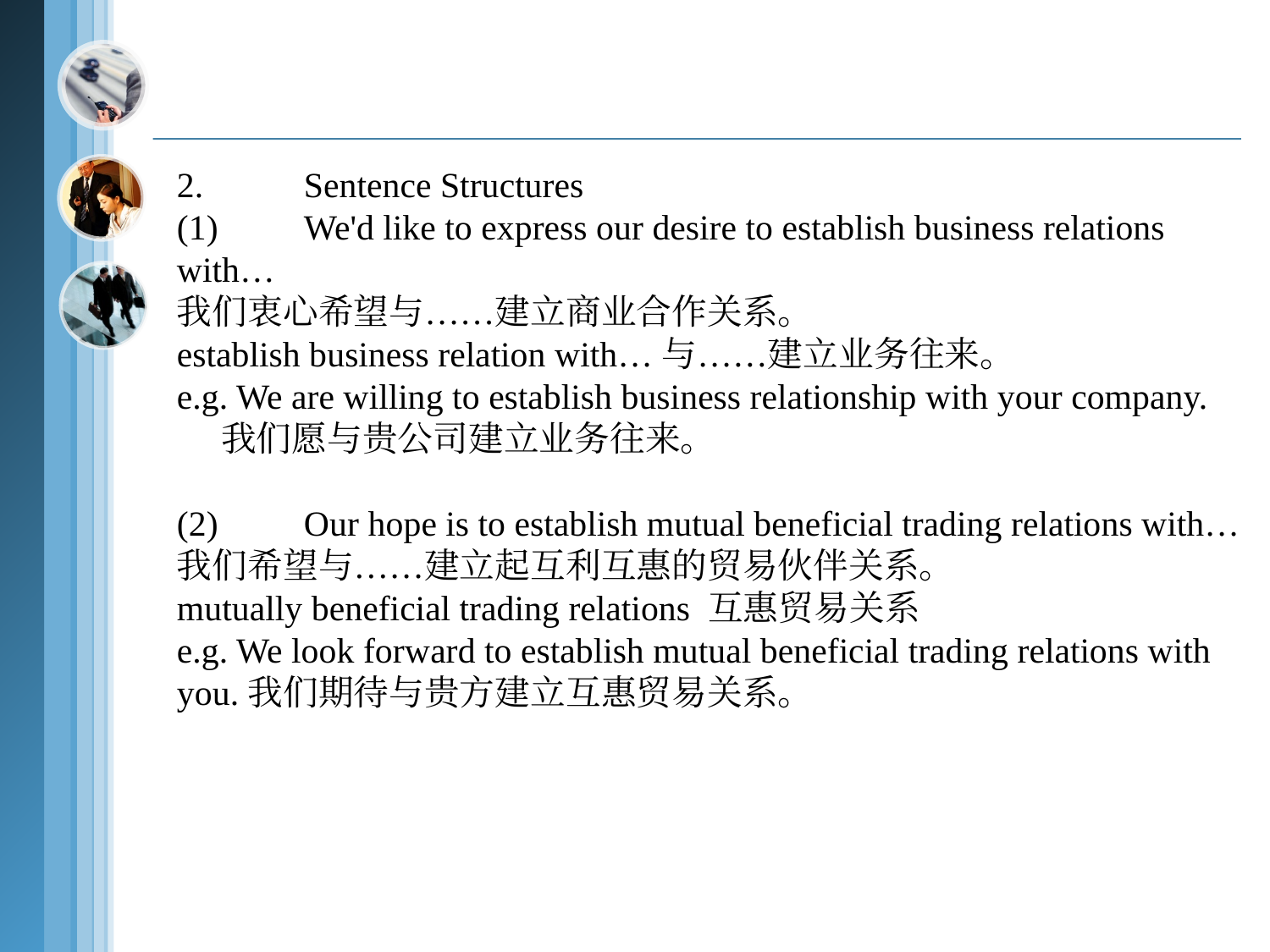

2.	Sentence Structures
(1)	We'd like to express our desire to establish business relations with…
我们衷心希望与……建立商业合作关系。
establish business relation with…与……建立业务往来。
e.g. We are willing to establish business relationship with your company.
    我们愿与贵公司建立业务往来。

(2)	Our hope is to establish mutual beneficial trading relations with…
我们希望与……建立起互利互惠的贸易伙伴关系。
mutually beneficial trading relations 互惠贸易关系
e.g. We look forward to establish mutual beneficial trading relations with you.我们期待与贵方建立互惠贸易关系。